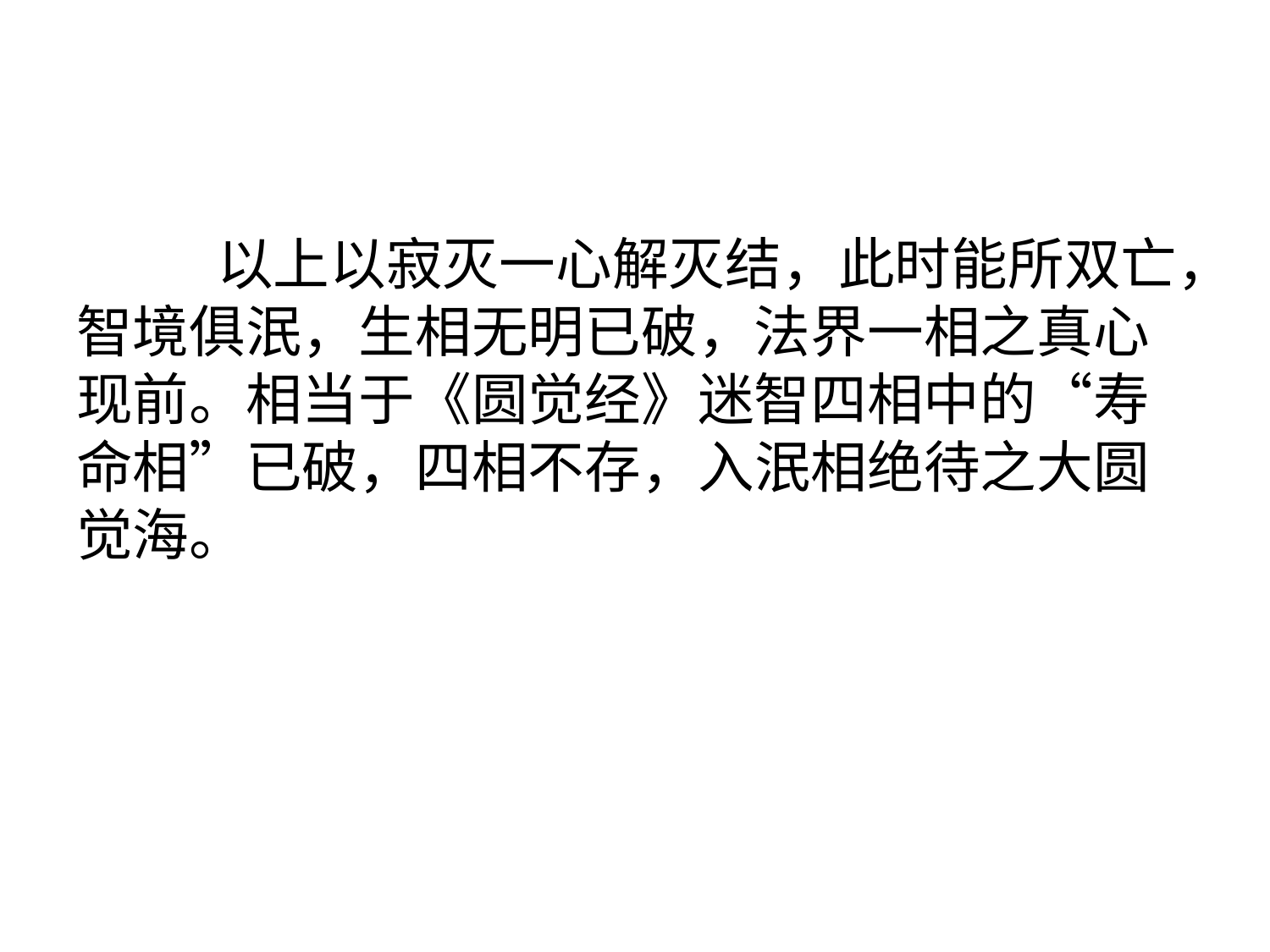

以上以寂灭一心解灭结，此时能所双亡，智境俱泯，生相无明已破，法界一相之真心现前。相当于《圆觉经》迷智四相中的“寿命相”已破，四相不存，入泯相绝待之大圆觉海。